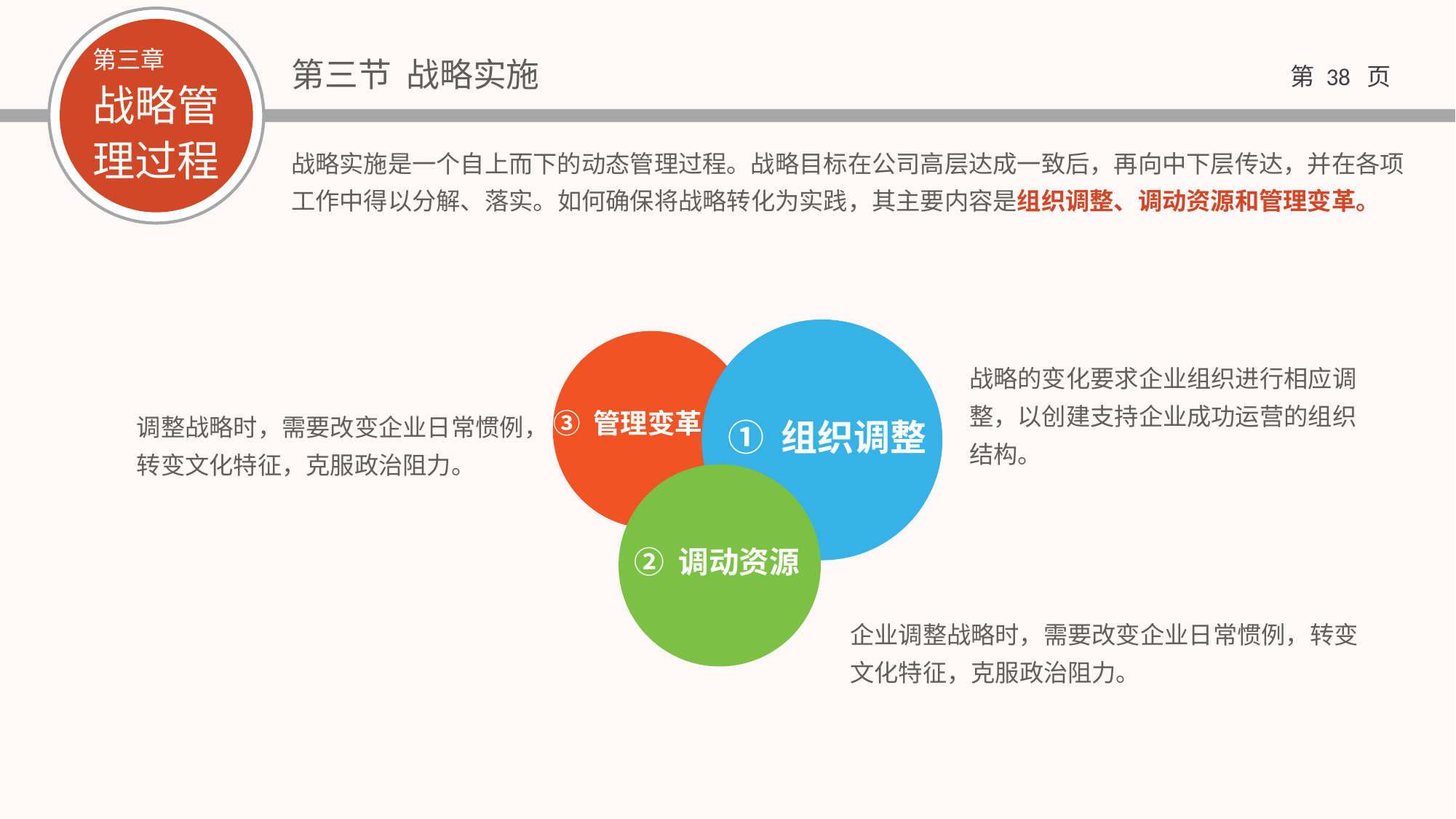

战略实施是一个自上而下的动态管理过程。战略目标在公司高层达成一致后，再向中下层传达，并在各项工作中得以分解、落实。如何确保将战略转化为实践，其主要内容是组织调整、调动资源和管理变革。

③ 管理变革
① 组织调整

② 调动资源
战略的变化要求企业组织进行相应调整，以创建支持企业成功运营的组织结构。
调整战略时，需要改变企业日常惯例，转变文化特征，克服政治阻力。
企业调整战略时，需要改变企业日常惯例，转变文化特征，克服政治阻力。